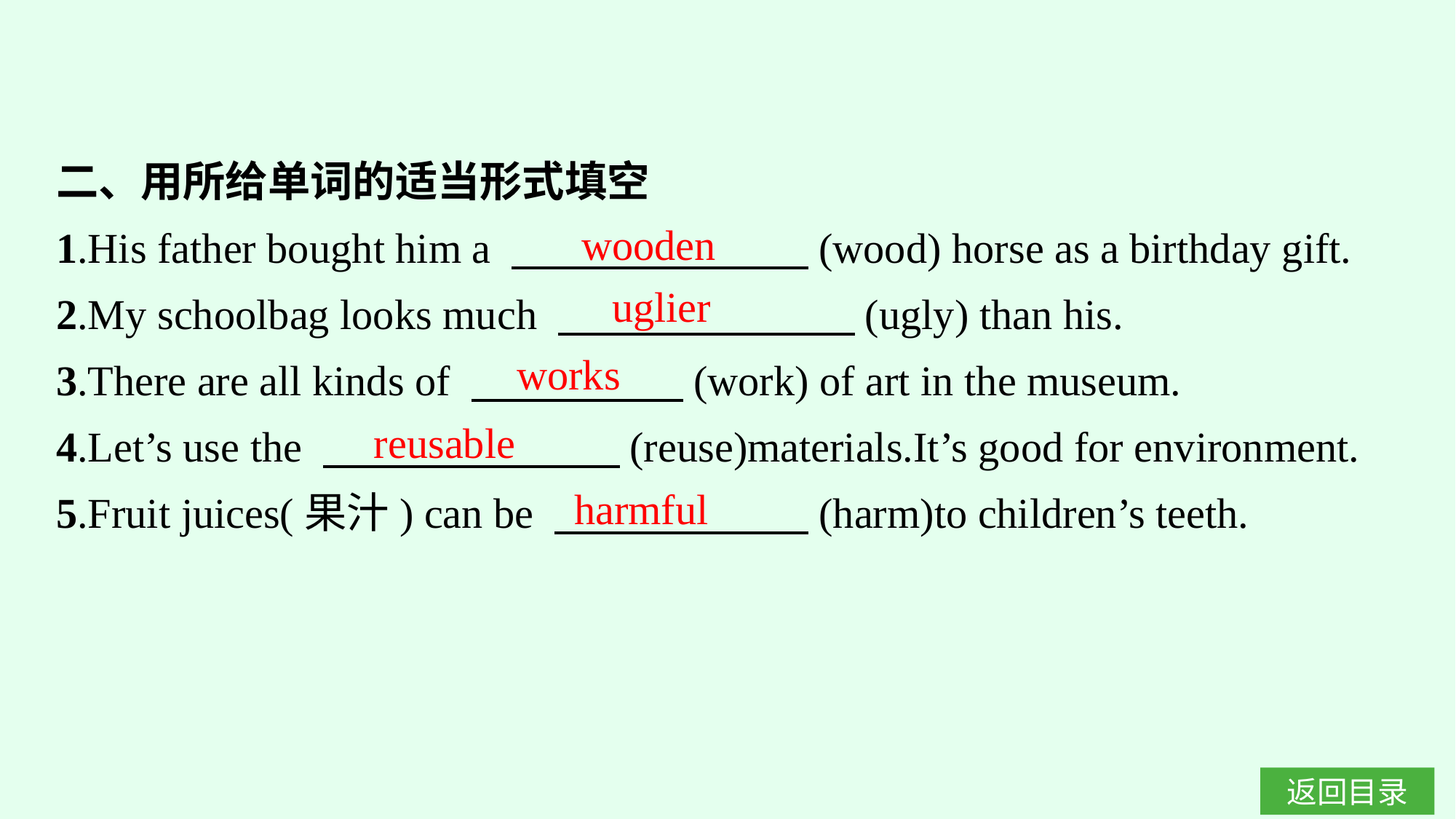

二、用所给单词的适当形式填空
1.His father bought him a 　　　　　　　(wood) horse as a birthday gift.
2.My schoolbag looks much 　　　　　　　(ugly) than his.
3.There are all kinds of 　　　　　(work) of art in the museum.
4.Let’s use the 　　　　　　　(reuse)materials.It’s good for environment.
5.Fruit juices(果汁) can be 　　　　　　(harm)to children’s teeth.
wooden
uglier
works
reusable
harmful